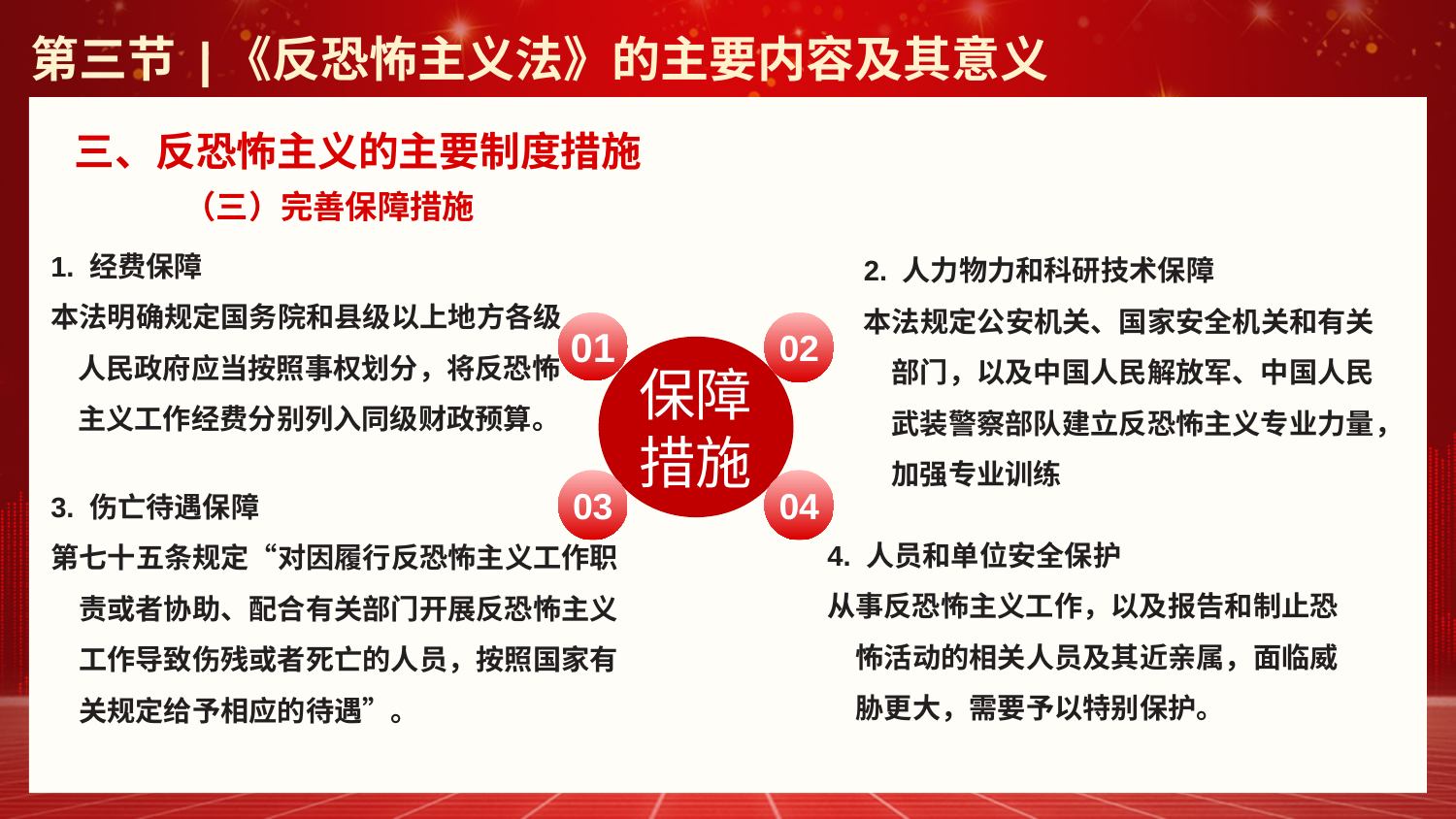

第三节 |《反恐怖主义法》的主要内容及其意义
三、反恐怖主义的主要制度措施
（三）完善保障措施
1. 经费保障本法明确规定国务院和县级以上地方各级人民政府应当按照事权划分，将反恐怖主义工作经费分别列入同级财政预算。
2. 人力物力和科研技术保障本法规定公安机关、国家安全机关和有关部门，以及中国人民解放军、中国人民武装警察部队建立反恐怖主义专业力量，加强专业训练
01
02
保障措施
03
04
3. 伤亡待遇保障第七十五条规定“对因履行反恐怖主义工作职责或者协助、配合有关部门开展反恐怖主义工作导致伤残或者死亡的人员，按照国家有关规定给予相应的待遇”。
4. 人员和单位安全保护从事反恐怖主义工作，以及报告和制止恐怖活动的相关人员及其近亲属，面临威胁更大，需要予以特别保护。